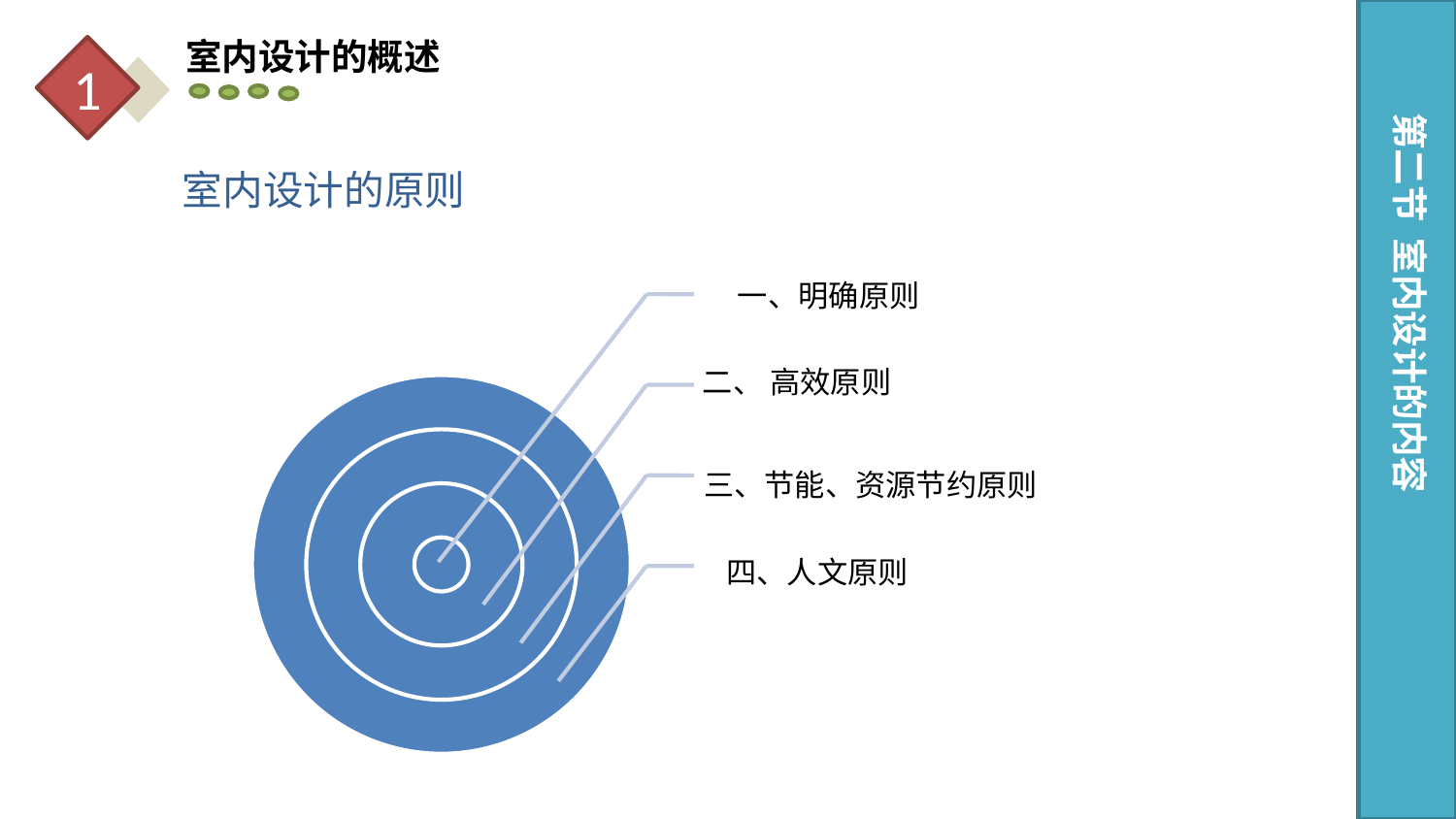

室内设计的概述
1

第二节  室内设计的内容
室内设计的原则
一、明确原则
二、 高效原则
三、节能、资源节约原则
四、人文原则